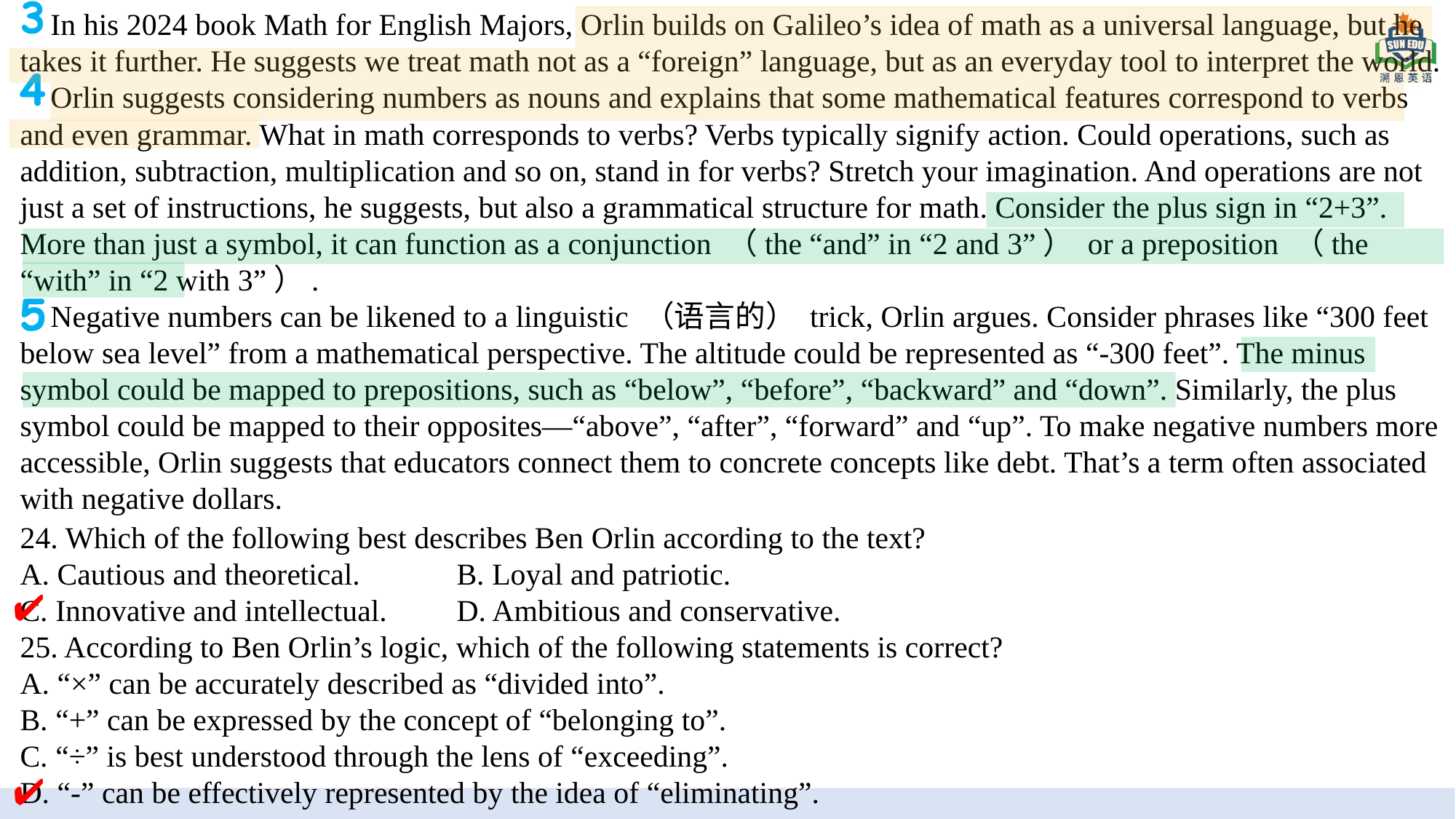

In his 2024 book Math for English Majors, Orlin builds on Galileo’s idea of math as a universal language, but he takes it further. He suggests we treat math not as a “foreign” language, but as an everyday tool to interpret the world.
    Orlin suggests considering numbers as nouns and explains that some mathematical features correspond to verbs and even grammar. What in math corresponds to verbs? Verbs typically signify action. Could operations, such as addition, subtraction, multiplication and so on, stand in for verbs? Stretch your imagination. And operations are not just a set of instructions, he suggests, but also a grammatical structure for math. Consider the plus sign in “2+3”. More than just a symbol, it can function as a conjunction （the “and” in “2 and 3”） or a preposition （the “with” in “2 with 3”）.
    Negative numbers can be likened to a linguistic （语言的） trick, Orlin argues. Consider phrases like “300 feet below sea level” from a mathematical perspective. The altitude could be represented as “-300 feet”. The minus symbol could be mapped to prepositions, such as “below”, “before”, “backward” and “down”. Similarly, the plus symbol could be mapped to their opposites—“above”, “after”, “forward” and “up”. To make negative numbers more accessible, Orlin suggests that educators connect them to concrete concepts like debt. That’s a term often associated with negative dollars.
3

4

5

TRAVEL

24. Which of the following best describes Ben Orlin according to the text?
A. Cautious and theoretical.	B. Loyal and patriotic.
C. Innovative and intellectual.	D. Ambitious and conservative.
25. According to Ben Orlin’s logic, which of the following statements is correct?
A. “×” can be accurately described as “divided into”.
B. “+” can be expressed by the concept of “belonging to”.
C. “÷” is best understood through the lens of “exceeding”.
D. “-” can be effectively represented by the idea of “eliminating”.
✔
✔